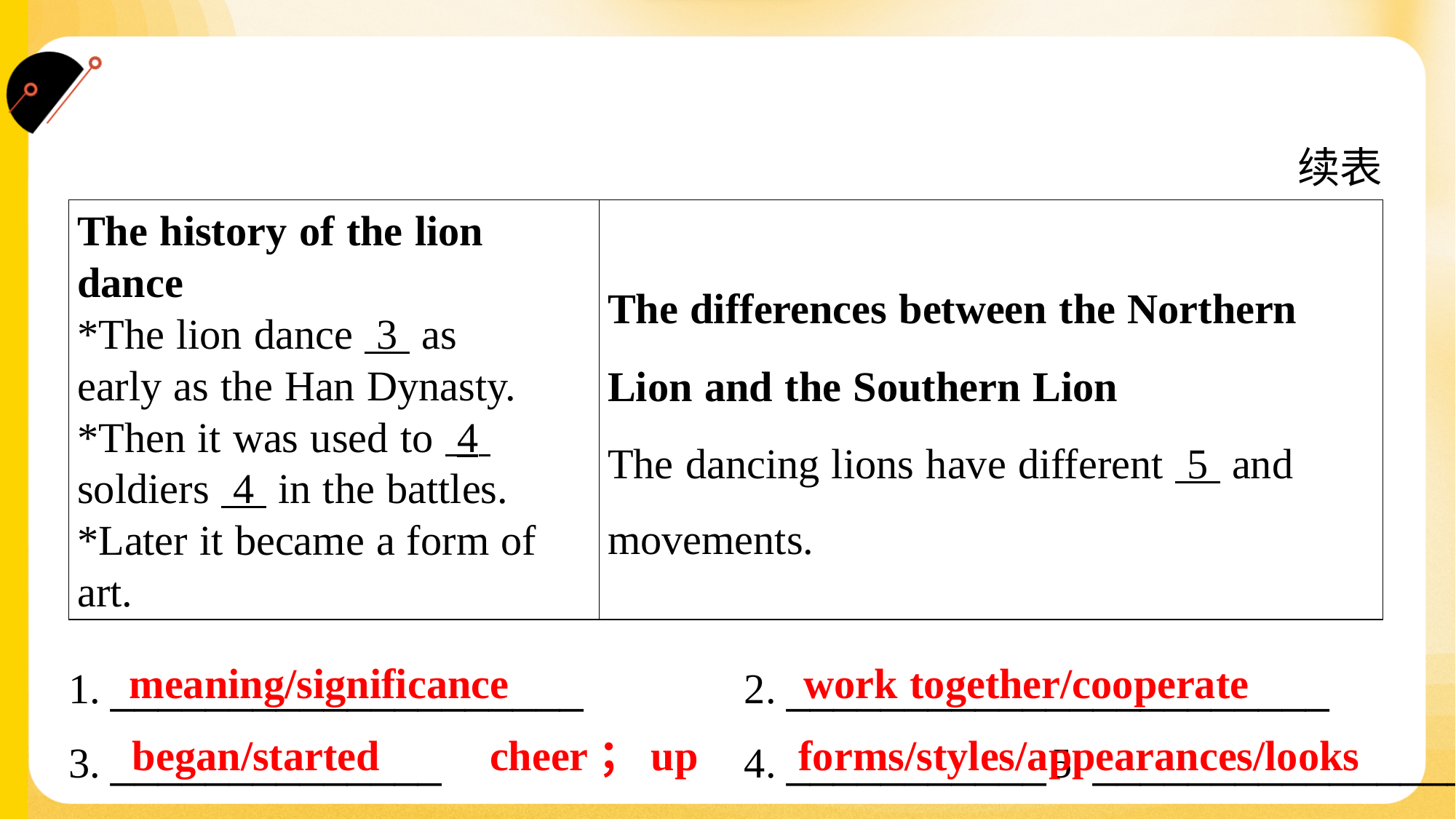

续表
| The history of the lion dance \*The lion dance 3 as early as the Han Dynasty. \*Then it was used to 4 soldiers 4 in the battles. \*Later it became a form of art. | The differences between the Northern Lion and the Southern Lion The dancing lions have different 5 and movements. |
| --- | --- |
meaning/significance
work together/cooperate
1. ____________________	2. _______________________
3. ______________	4. ___________	5. ____________________________
began/started
cheer；up
forms/styles/appearances/looks